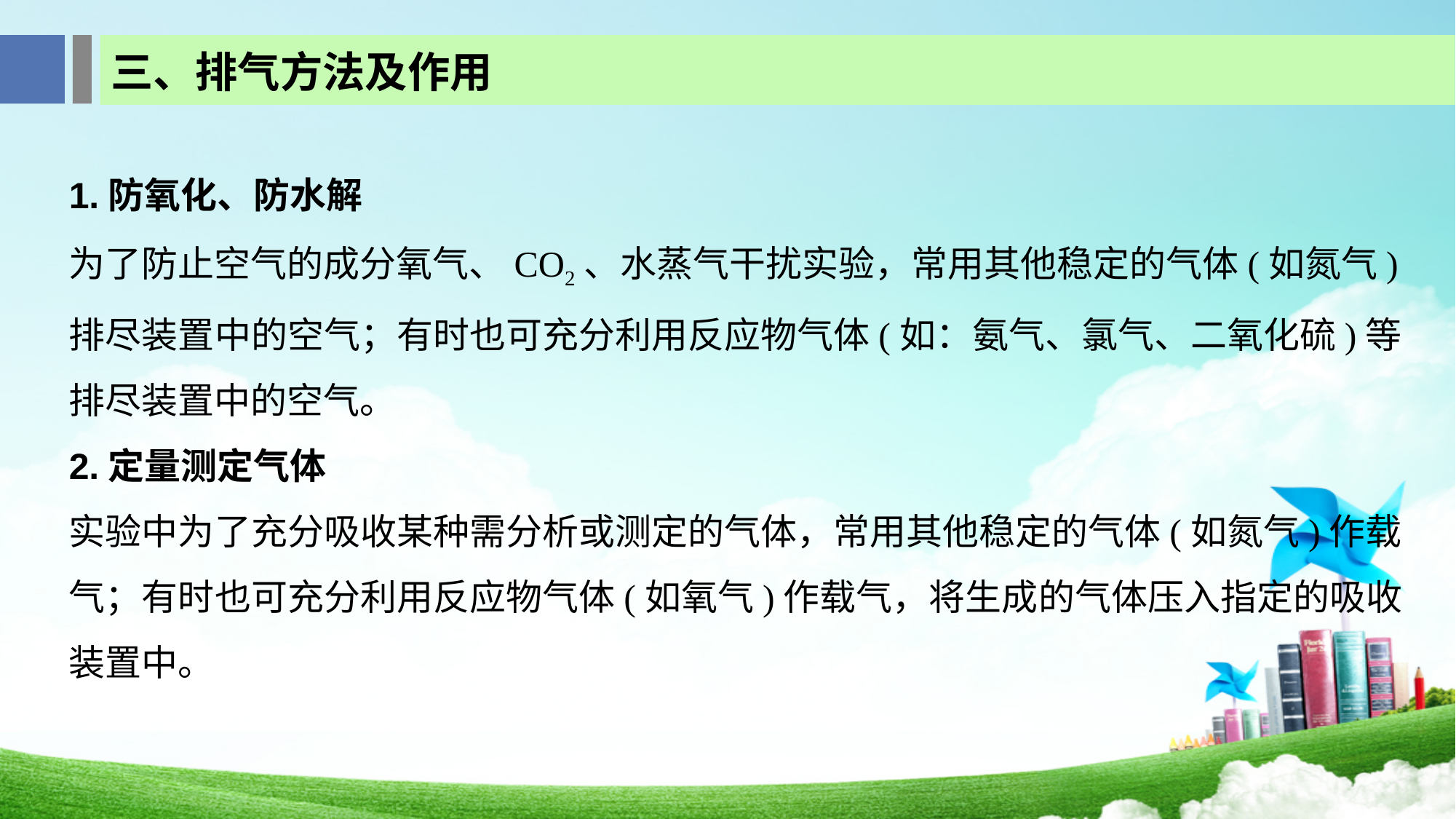

三、排气方法及作用
1.防氧化、防水解
为了防止空气的成分氧气、CO2、水蒸气干扰实验，常用其他稳定的气体(如氮气)排尽装置中的空气；有时也可充分利用反应物气体(如：氨气、氯气、二氧化硫)等排尽装置中的空气。
2.定量测定气体
实验中为了充分吸收某种需分析或测定的气体，常用其他稳定的气体(如氮气)作载气；有时也可充分利用反应物气体(如氧气)作载气，将生成的气体压入指定的吸收装置中。